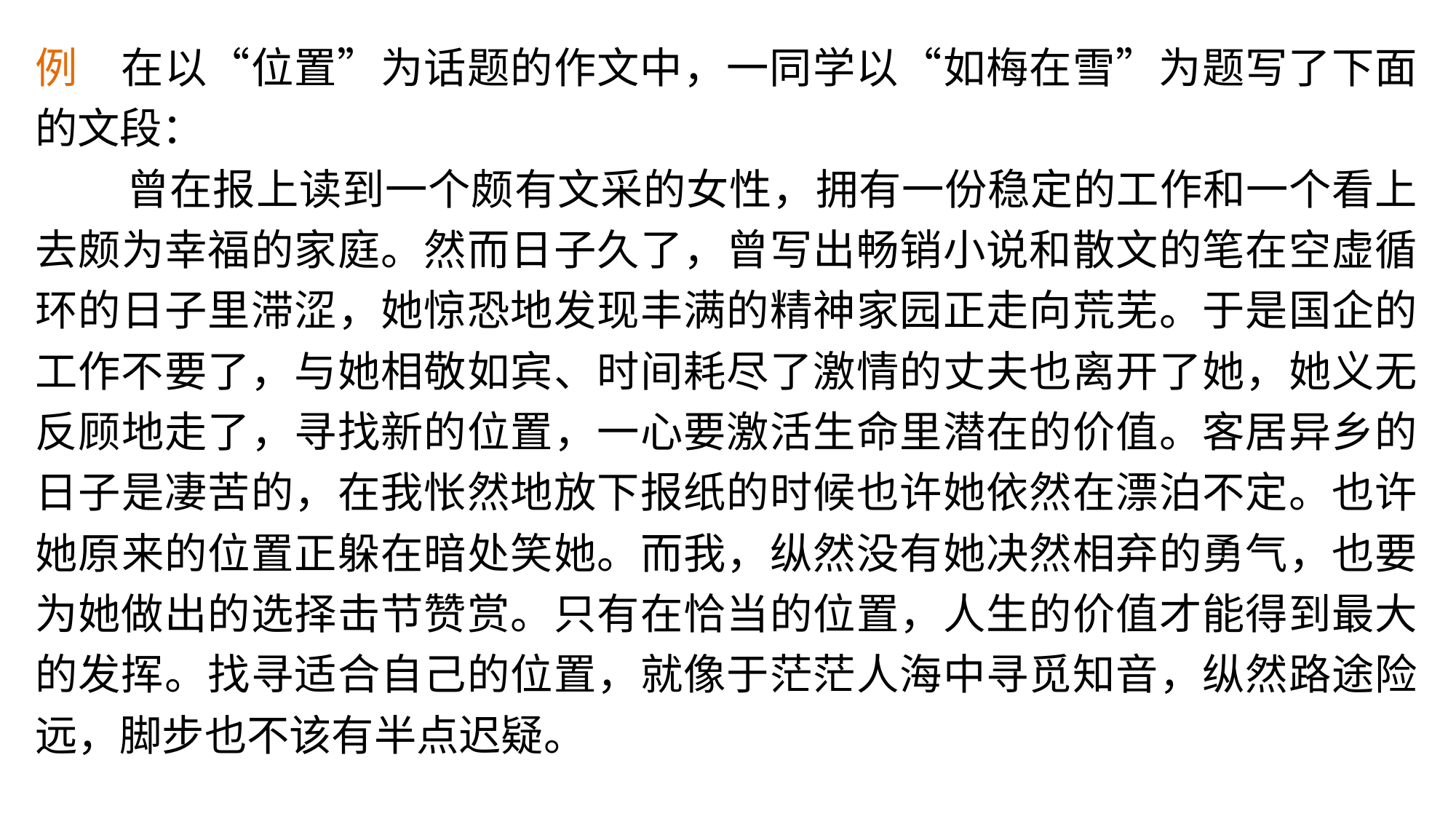

例　在以“位置”为话题的作文中，一同学以“如梅在雪”为题写了下面的文段：
        曾在报上读到一个颇有文采的女性，拥有一份稳定的工作和一个看上去颇为幸福的家庭。然而日子久了，曾写出畅销小说和散文的笔在空虚循环的日子里滞涩，她惊恐地发现丰满的精神家园正走向荒芜。于是国企的工作不要了，与她相敬如宾、时间耗尽了激情的丈夫也离开了她，她义无反顾地走了，寻找新的位置，一心要激活生命里潜在的价值。客居异乡的日子是凄苦的，在我怅然地放下报纸的时候也许她依然在漂泊不定。也许她原来的位置正躲在暗处笑她。而我，纵然没有她决然相弃的勇气，也要为她做出的选择击节赞赏。只有在恰当的位置，人生的价值才能得到最大的发挥。找寻适合自己的位置，就像于茫茫人海中寻觅知音，纵然路途险远，脚步也不该有半点迟疑。